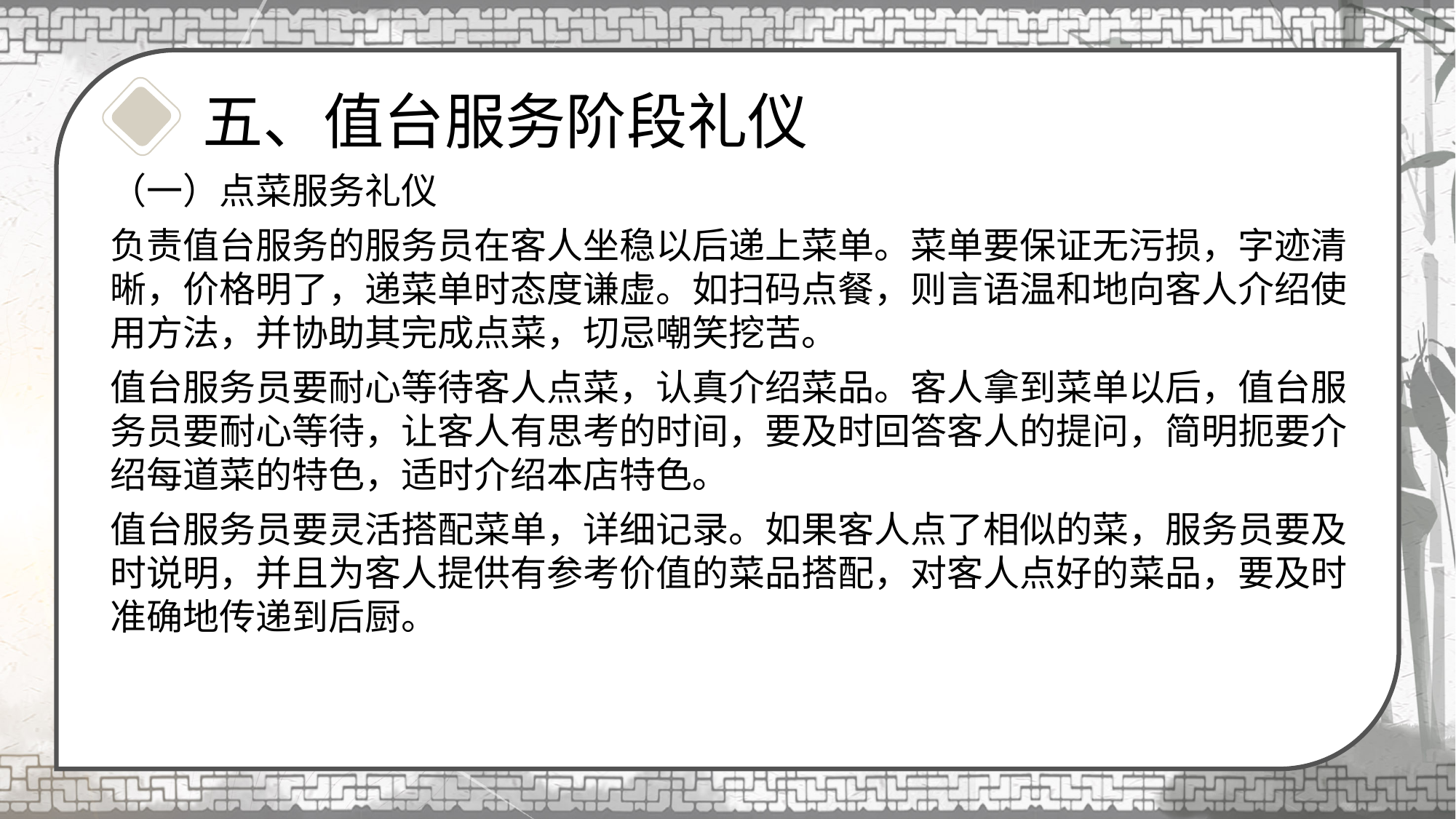

五、值台服务阶段礼仪
（一）点菜服务礼仪
负责值台服务的服务员在客人坐稳以后递上菜单。菜单要保证无污损，字迹清晰，价格明了，递菜单时态度谦虚。如扫码点餐，则言语温和地向客人介绍使用方法，并协助其完成点菜，切忌嘲笑挖苦。
值台服务员要耐心等待客人点菜，认真介绍菜品。客人拿到菜单以后，值台服务员要耐心等待，让客人有思考的时间，要及时回答客人的提问，简明扼要介绍每道菜的特色，适时介绍本店特色。
值台服务员要灵活搭配菜单，详细记录。如果客人点了相似的菜，服务员要及时说明，并且为客人提供有参考价值的菜品搭配，对客人点好的菜品，要及时准确地传递到后厨。
1.11.1什么是仪容什么是仪容